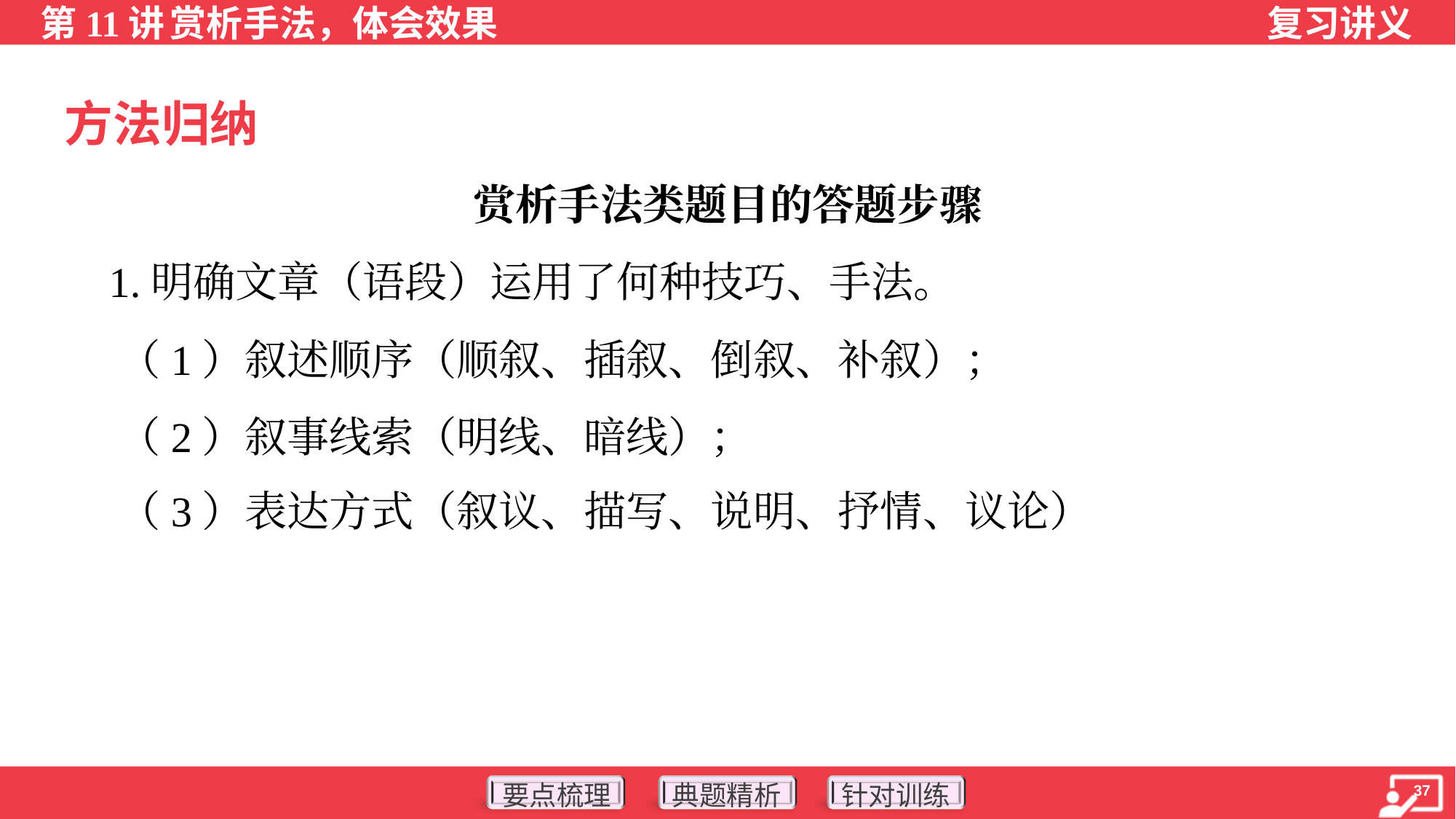

方法归纳
赏析手法类题目的答题步骤
    1.明确文章（语段）运用了何种技巧、手法。
    （1）叙述顺序（顺叙、插叙、倒叙、补叙）；
    （2）叙事线索（明线、暗线）；
    （3）表达方式（叙议、描写、说明、抒情、议论）